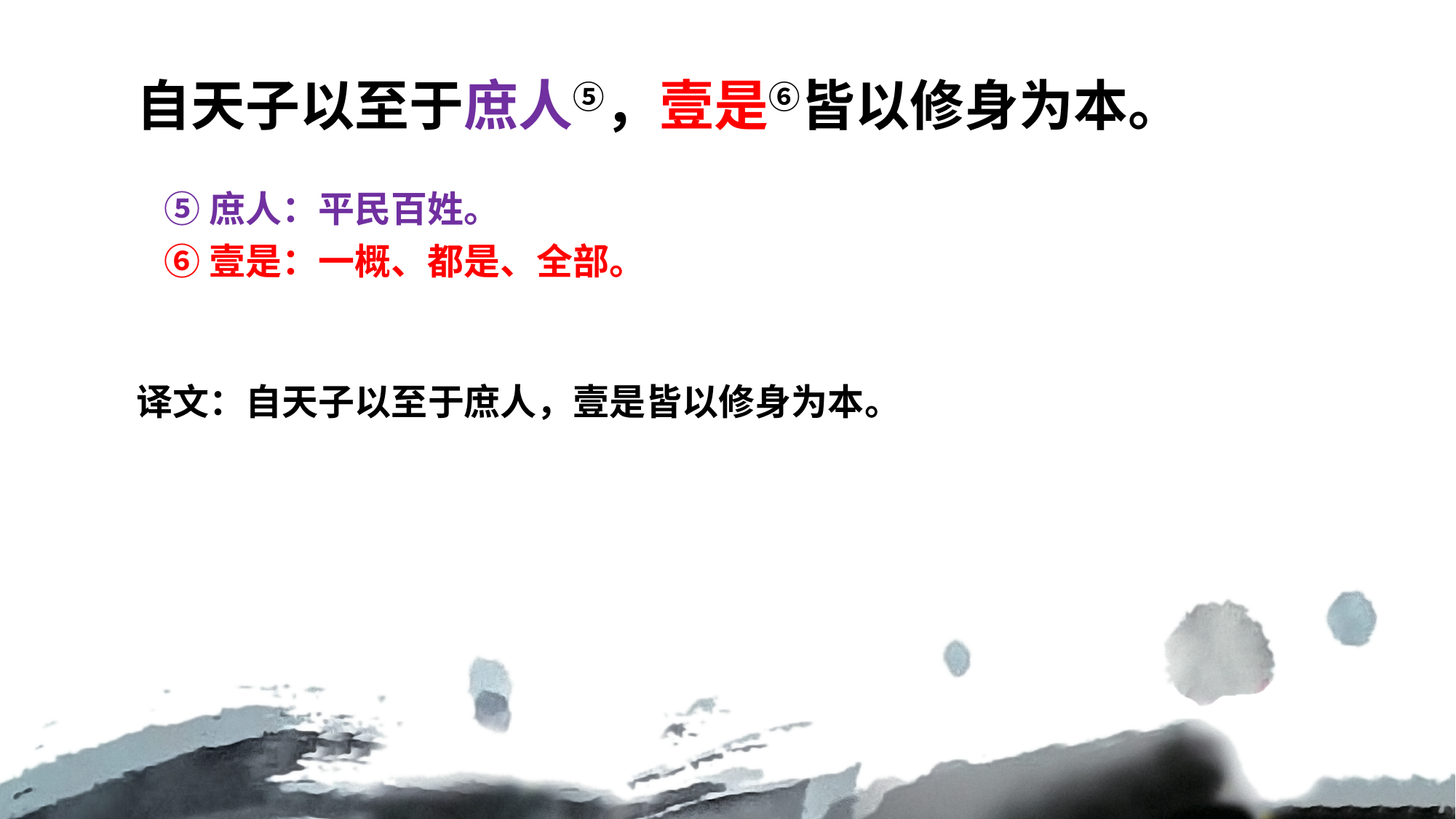

自天子以至于庶人⑤，壹是⑥皆以修身为本。
⑤庶人：平民百姓。
⑥壹是：一概、都是、全部。
译文：自天子以至于庶人，壹是皆以修身为本。